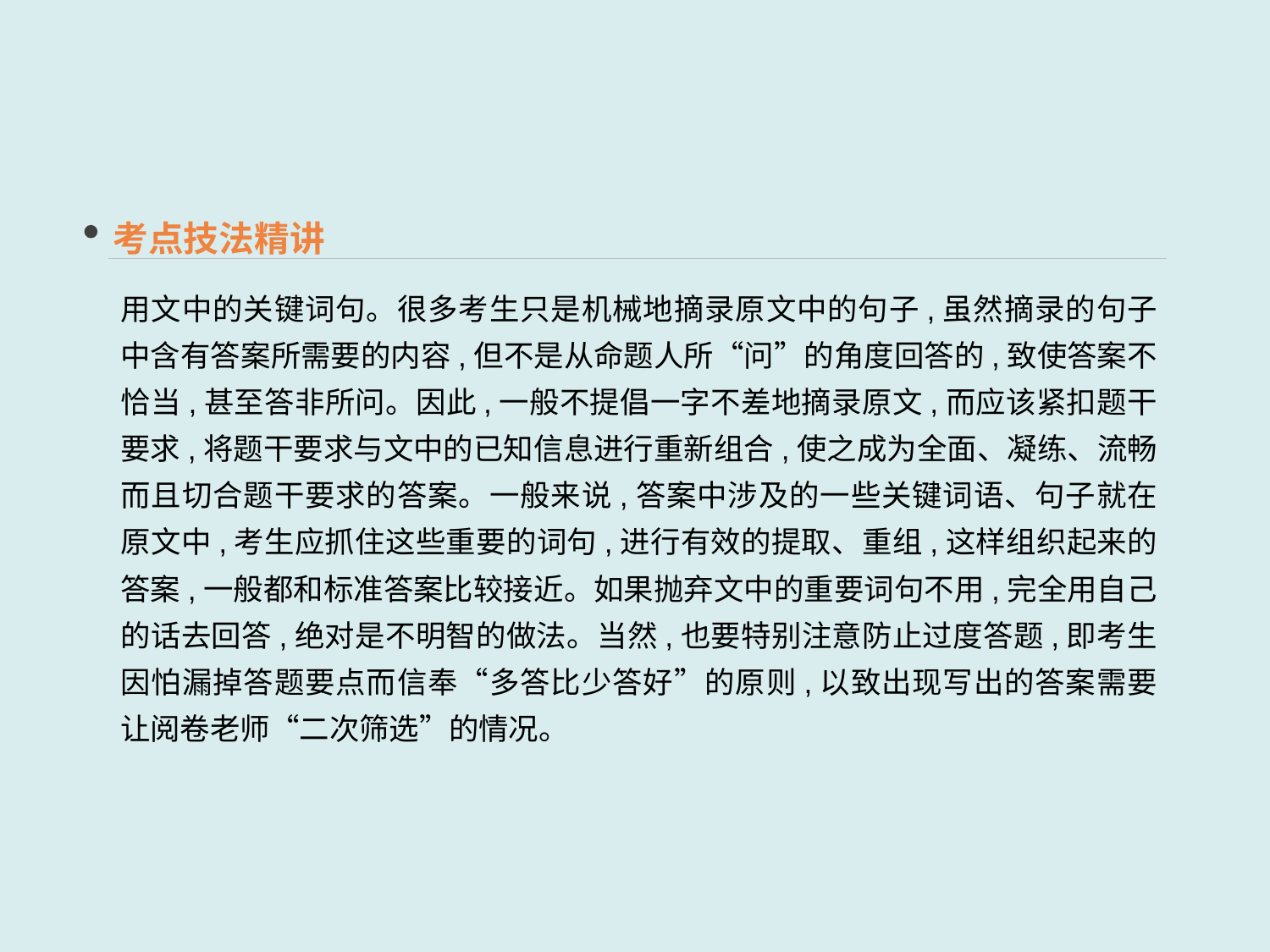

考点技法精讲

用文中的关键词句。很多考生只是机械地摘录原文中的句子,虽然摘录的句子中含有答案所需要的内容,但不是从命题人所“问”的角度回答的,致使答案不恰当,甚至答非所问。因此,一般不提倡一字不差地摘录原文,而应该紧扣题干要求,将题干要求与文中的已知信息进行重新组合,使之成为全面、凝练、流畅而且切合题干要求的答案。一般来说,答案中涉及的一些关键词语、句子就在原文中,考生应抓住这些重要的词句,进行有效的提取、重组,这样组织起来的答案,一般都和标准答案比较接近。如果抛弃文中的重要词句不用,完全用自己的话去回答,绝对是不明智的做法。当然,也要特别注意防止过度答题,即考生因怕漏掉答题要点而信奉“多答比少答好”的原则,以致出现写出的答案需要让阅卷老师“二次筛选”的情况。